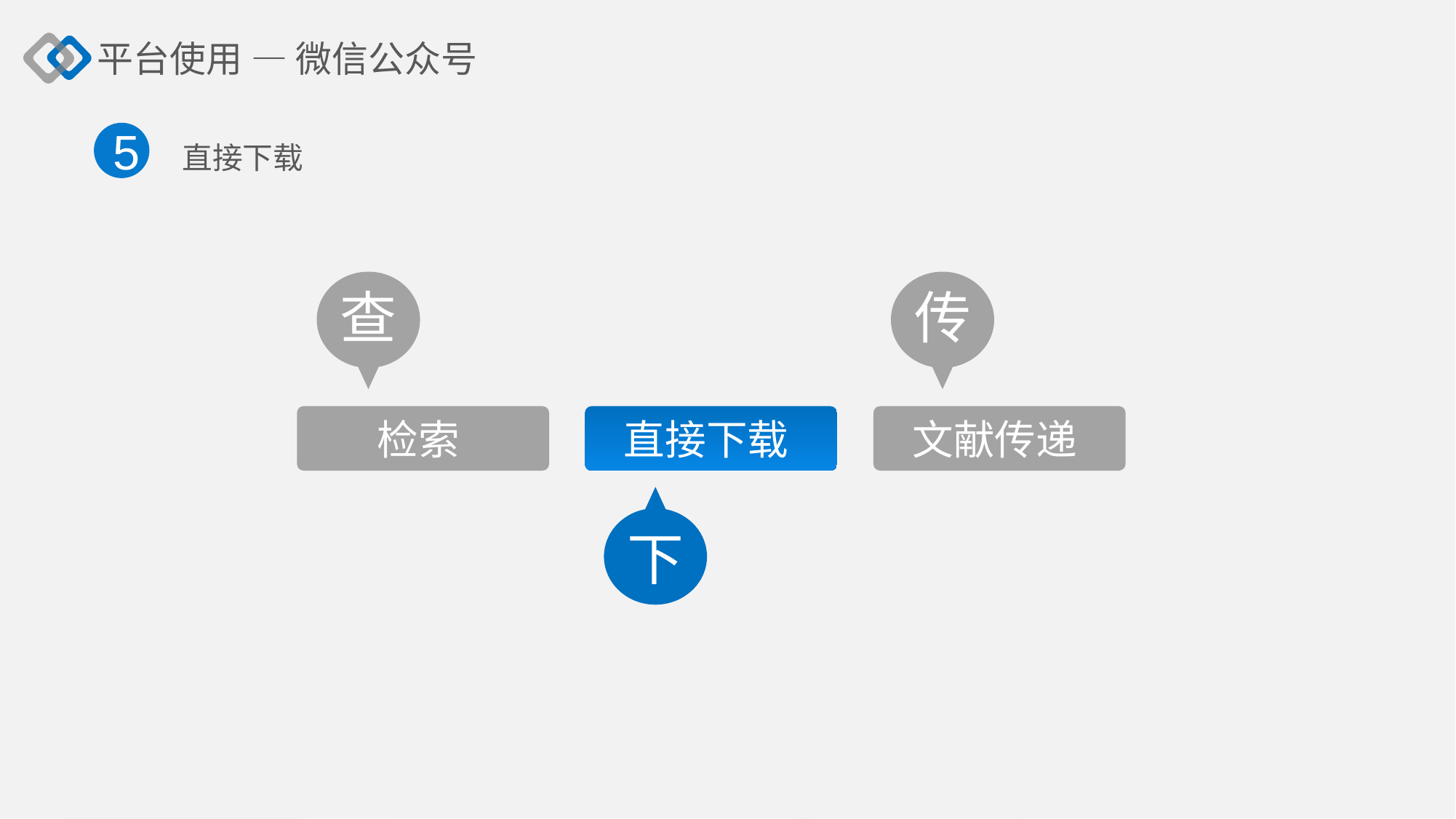

平台使用 — 微信公众号

5
直接下载
查
传

检索
直接下载
文献传递
下